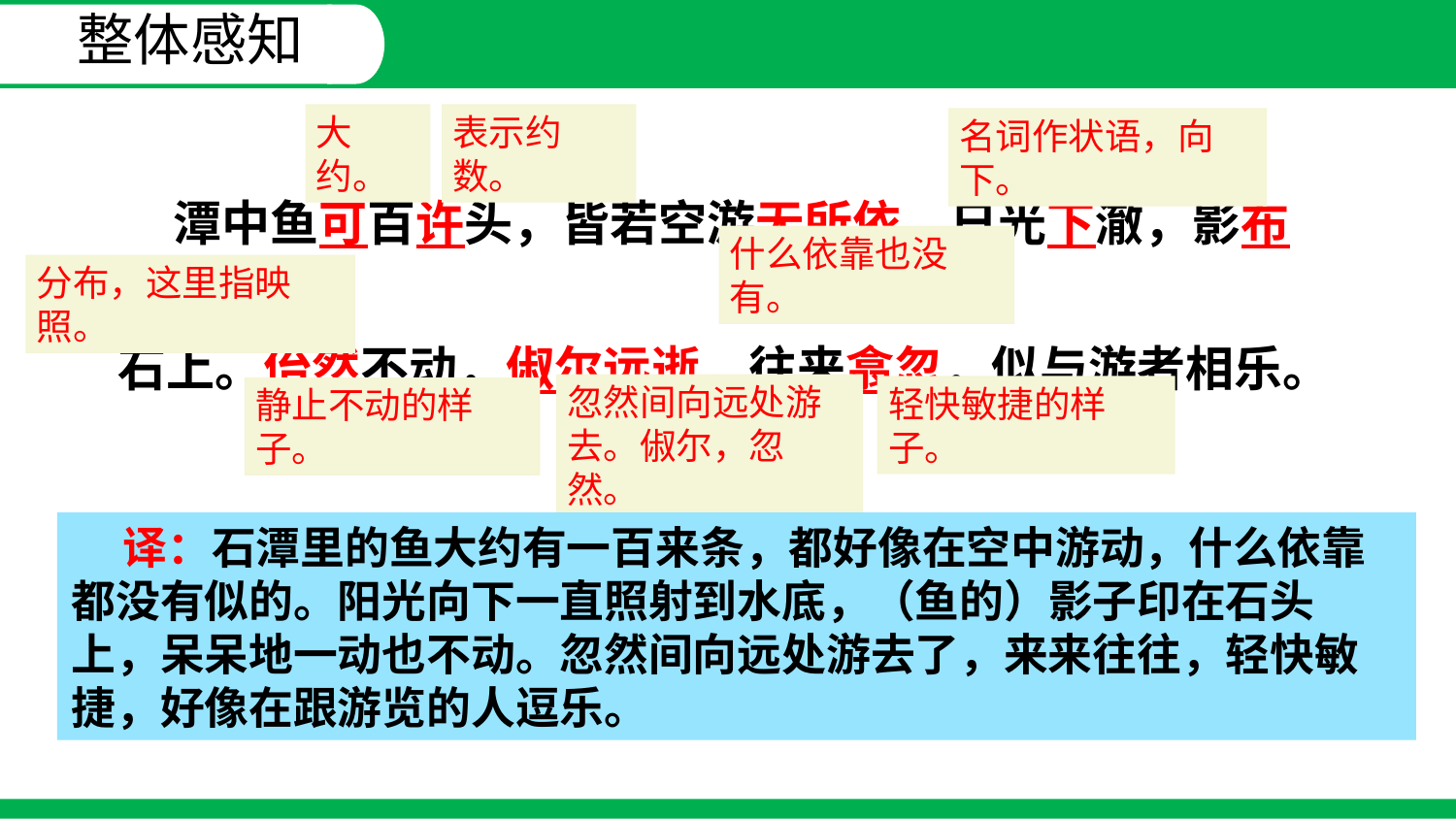

整体感知
    潭中鱼可百许头，皆若空游无所依，日光下澈，影布石上。佁然不动，俶尔远逝，往来翕忽，似与游者相乐。
大约。
表示约数。
名词作状语，向下。
什么依靠也没有。
分布，这里指映照。
忽然间向远处游去。俶尔，忽然。
轻快敏捷的样子。
静止不动的样子。
    译：石潭里的鱼大约有一百来条，都好像在空中游动，什么依靠都没有似的。阳光向下一直照射到水底，（鱼的）影子印在石头上，呆呆地一动也不动。忽然间向远处游去了，来来往往，轻快敏捷，好像在跟游览的人逗乐。